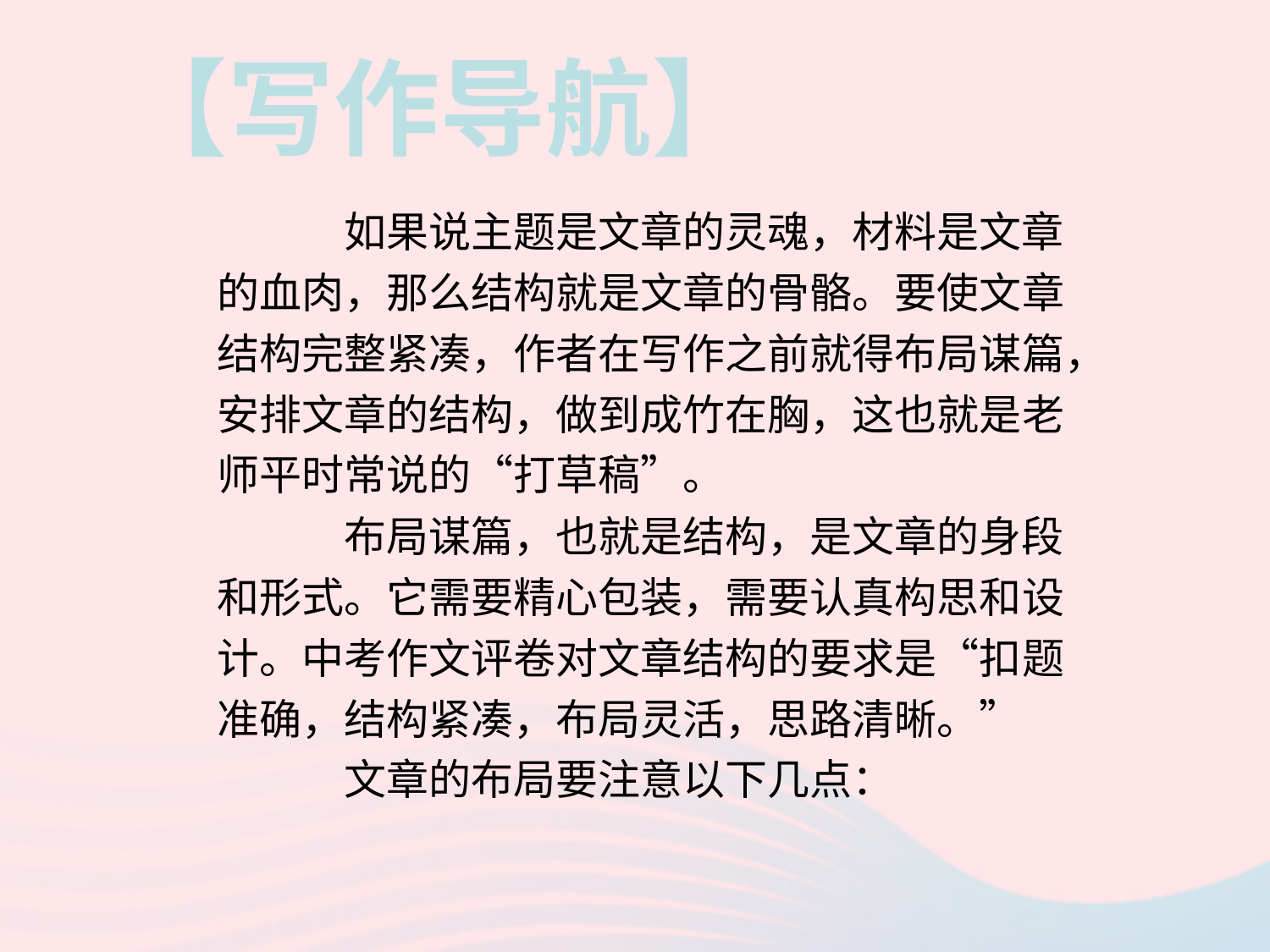

【写作导航】
	如果说主题是文章的灵魂，材料是文章的血肉，那么结构就是文章的骨骼。要使文章结构完整紧凑，作者在写作之前就得布局谋篇，安排文章的结构，做到成竹在胸，这也就是老师平时常说的“打草稿”。
	布局谋篇，也就是结构，是文章的身段和形式。它需要精心包装，需要认真构思和设计。中考作文评卷对文章结构的要求是“扣题准确，结构紧凑，布局灵活，思路清晰。”
	文章的布局要注意以下几点：